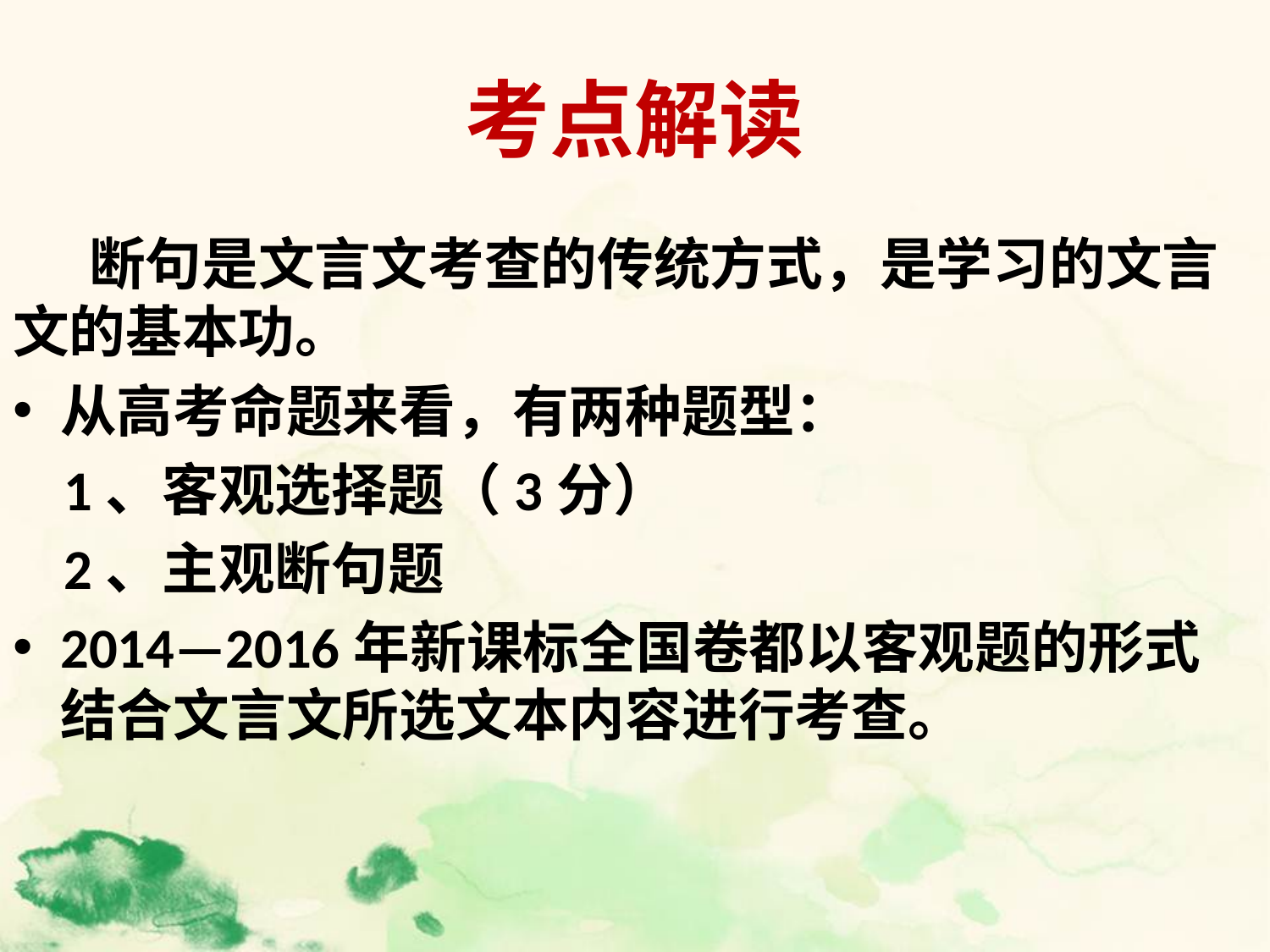

# 考点解读
    断句是文言文考查的传统方式，是学习的文言文的基本功。
从高考命题来看，有两种题型：
    1、客观选择题（3分）
    2、主观断句题
2014—2016年新课标全国卷都以客观题的形式结合文言文所选文本内容进行考查。